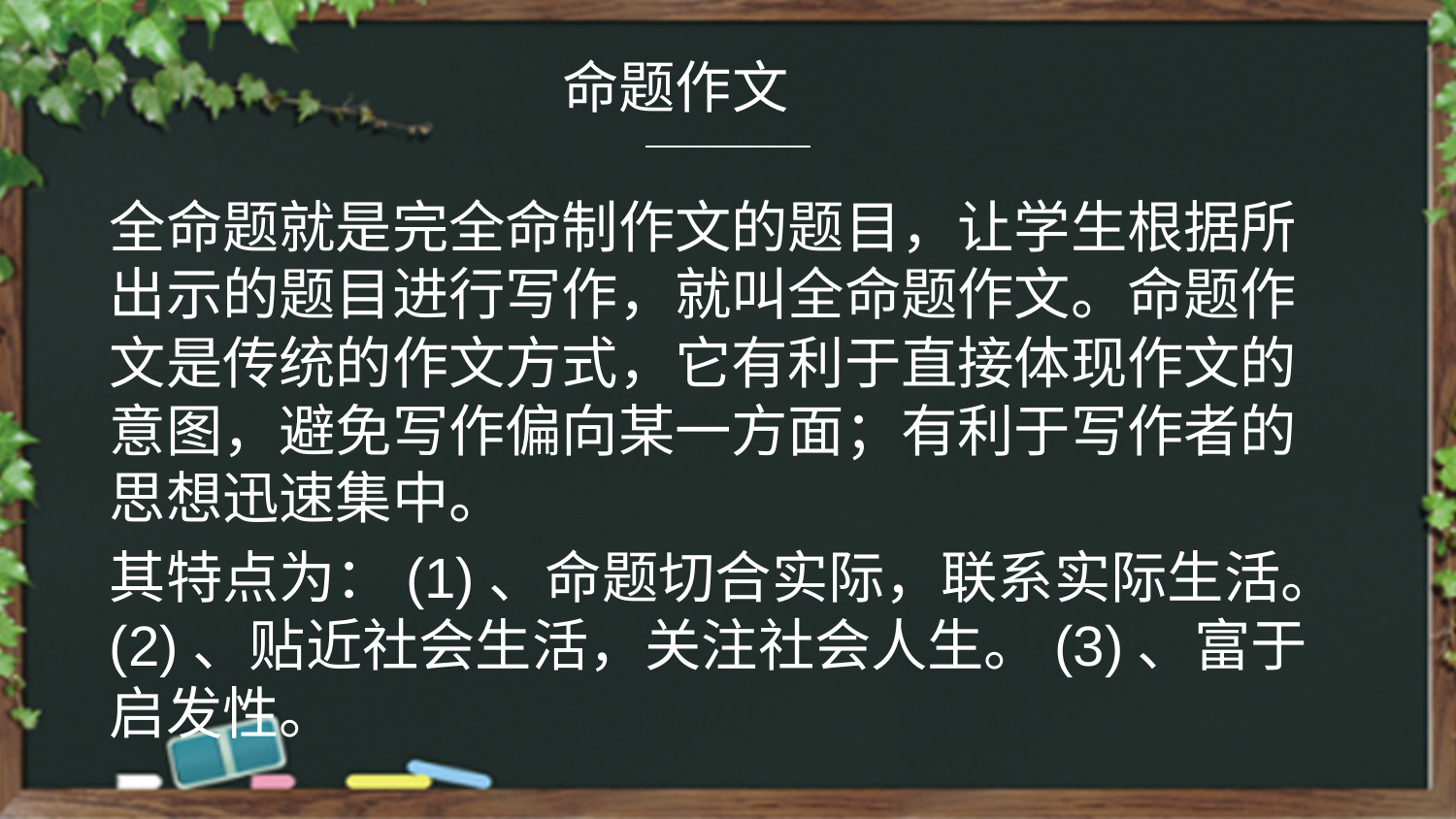

命题作文
全命题就是完全命制作文的题目，让学生根据所出示的题目进行写作，就叫全命题作文。命题作文是传统的作文方式，它有利于直接体现作文的意图，避免写作偏向某一方面；有利于写作者的思想迅速集中。
其特点为：(1)、命题切合实际，联系实际生活。(2)、贴近社会生活，关注社会人生。(3)、富于启发性。